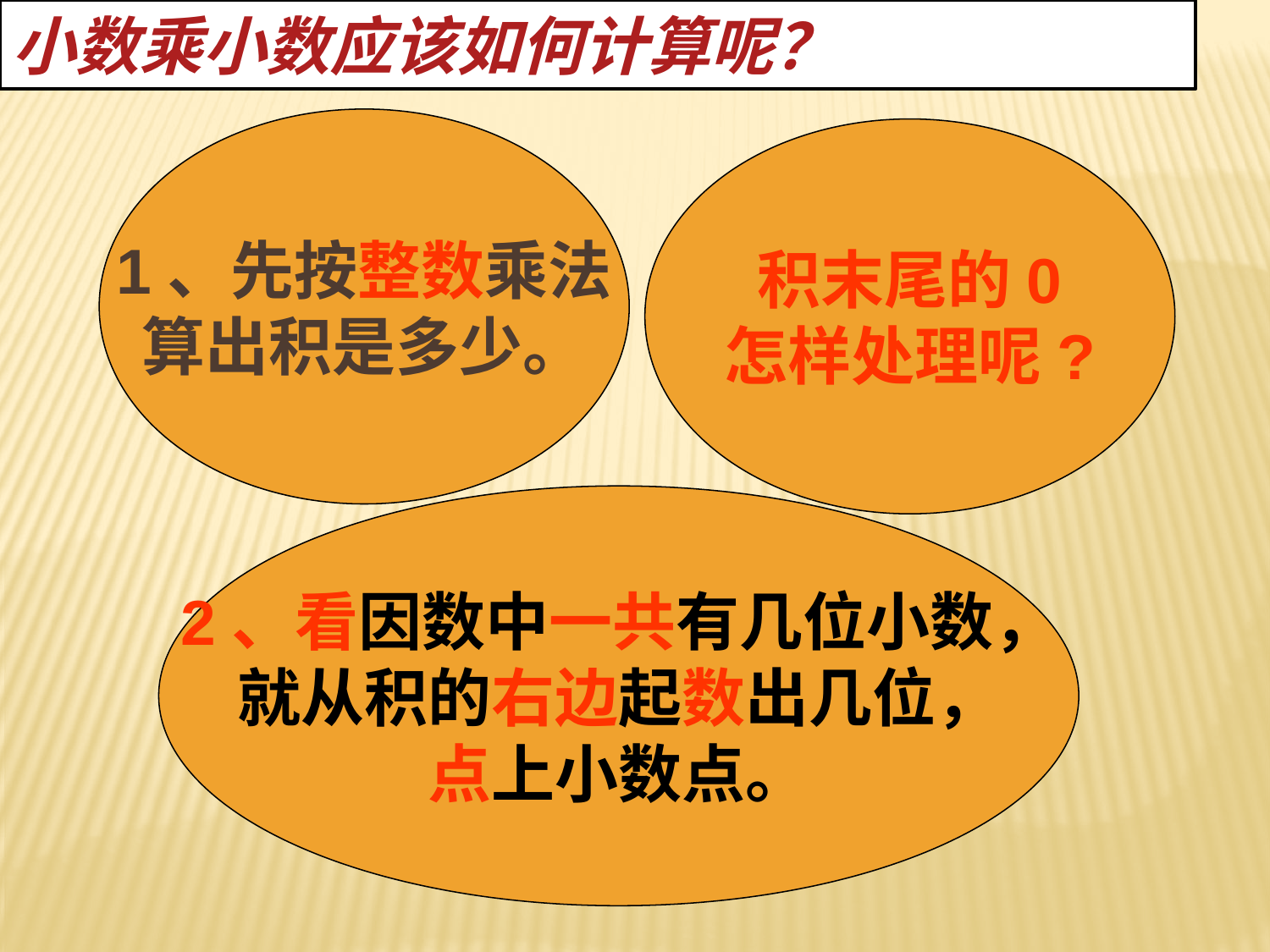

小数乘小数应该如何计算呢？
1、先按整数乘法
算出积是多少。
积末尾的0
怎样处理呢?
2、看因数中一共有几位小数，
就从积的右边起数出几位，
点上小数点。